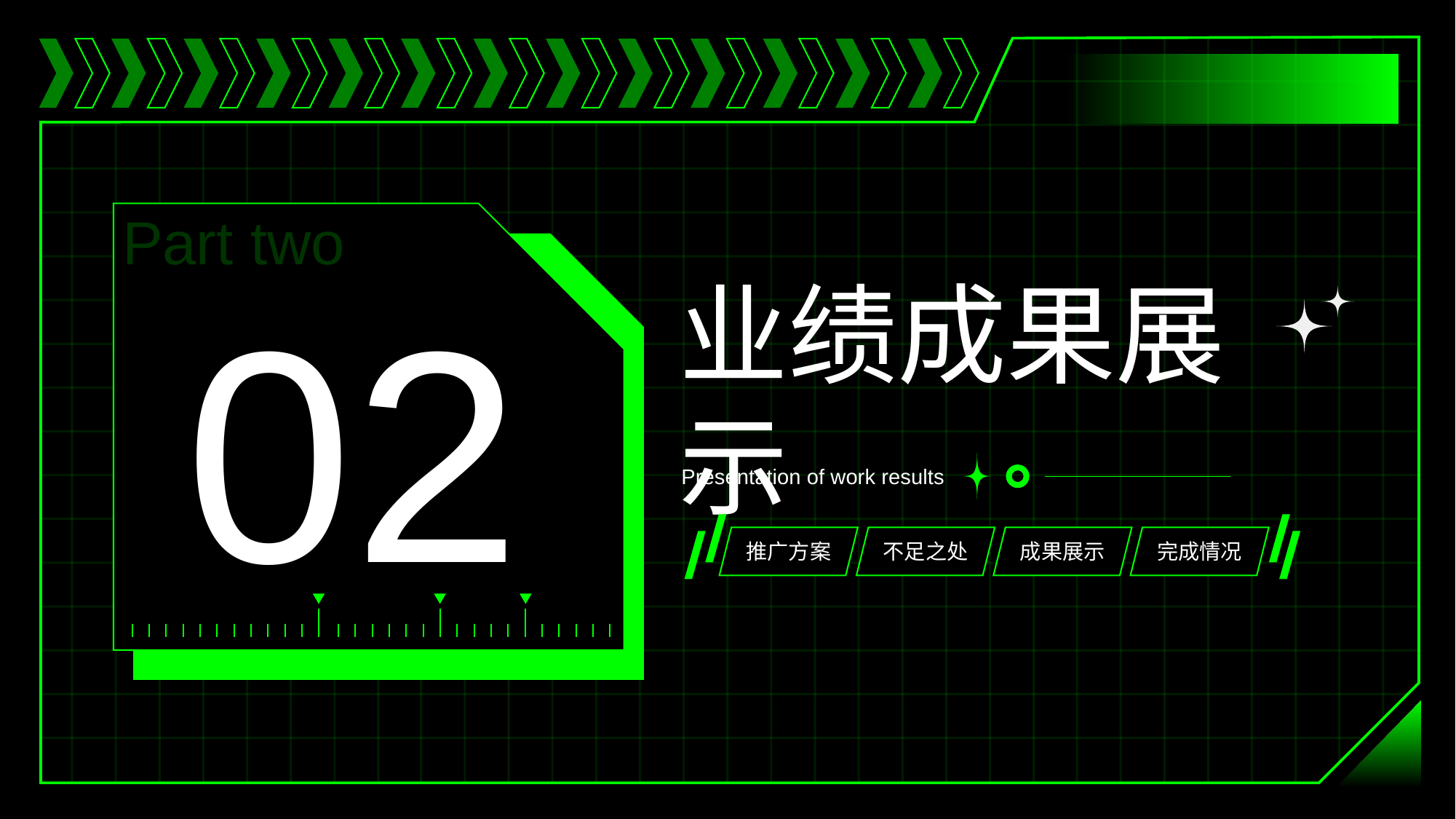

Part two

02

业绩成果展示

Presentation of work results

推广方案
不足之处
成果展示
完成情况